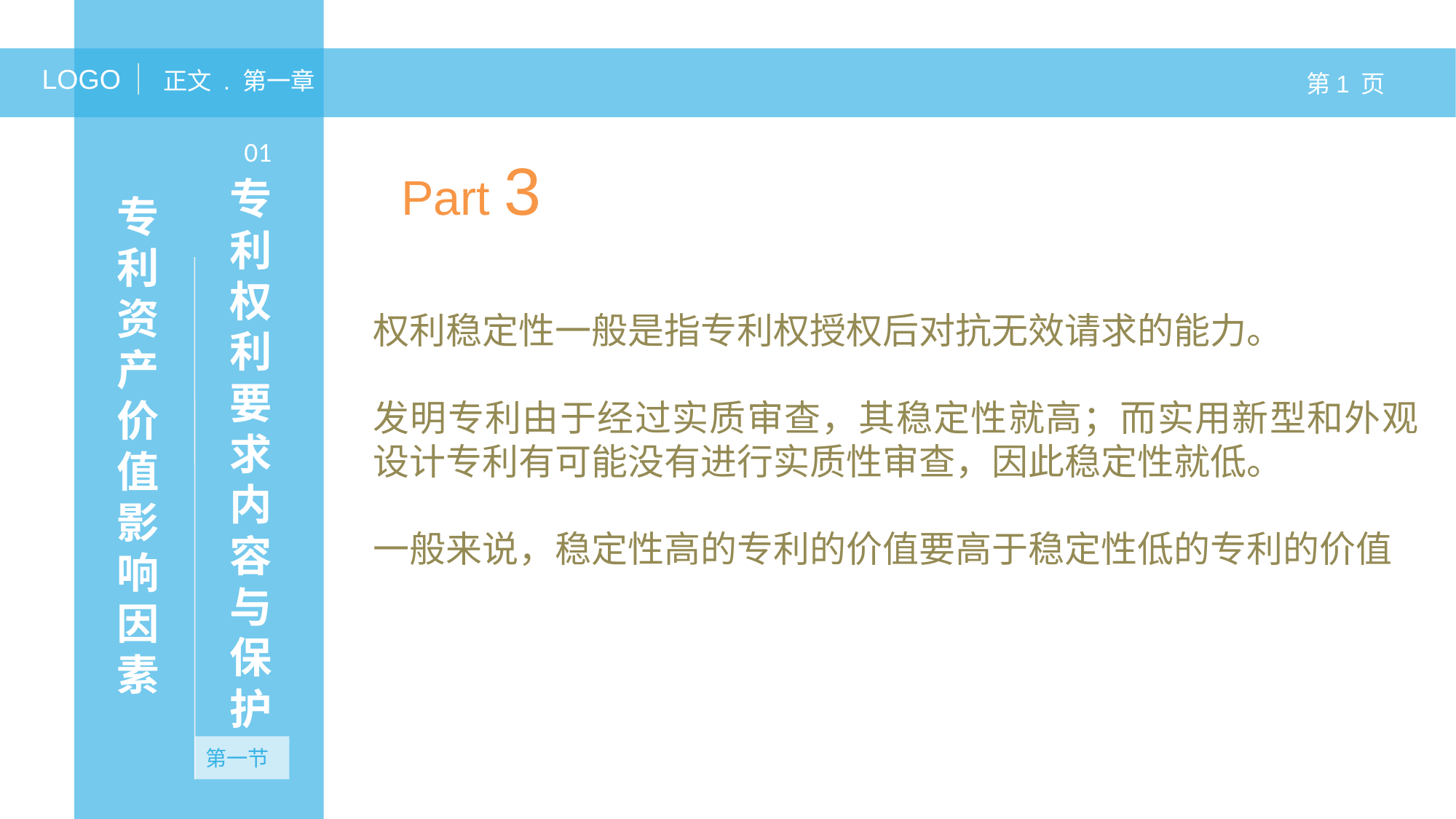

LOGO
正文 . 第一章

第1 页
专利权利要求内容与保护
01
Part 3
权利稳定性一般是指专利权授权后对抗无效请求的能力。

发明专利由于经过实质审查，其稳定性就高；而实用新型和外观设计专利有可能没有进行实质性审查，因此稳定性就低。

一般来说，稳定性高的专利的价值要高于稳定性低的专利的价值
专利资产价值影响因素

第一节